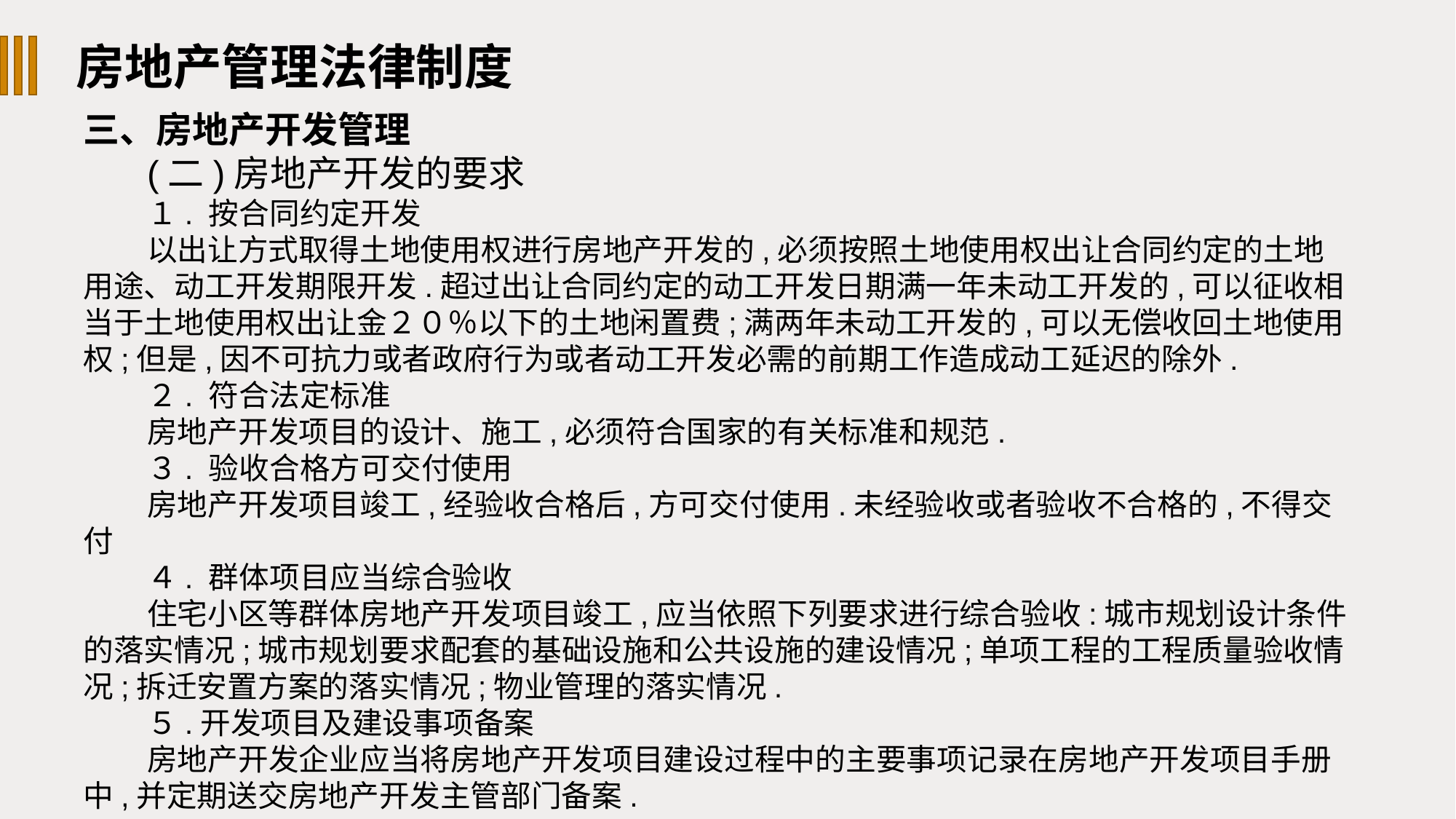

房地产管理法律制度

三、房地产开发管理
(二)房地产开发的要求
１. 按合同约定开发
以出让方式取得土地使用权进行房地产开发的,必须按照土地使用权出让合同约定的土地用途、动工开发期限开发.超过出让合同约定的动工开发日期满一年未动工开发的,可以征收相当于土地使用权出让金２０％以下的土地闲置费;满两年未动工开发的,可以无偿收回土地使用权;但是,因不可抗力或者政府行为或者动工开发必需的前期工作造成动工延迟的除外.
２. 符合法定标准
房地产开发项目的设计、施工,必须符合国家的有关标准和规范.
３. 验收合格方可交付使用
房地产开发项目竣工,经验收合格后,方可交付使用.未经验收或者验收不合格的,不得交付
４. 群体项目应当综合验收
住宅小区等群体房地产开发项目竣工,应当依照下列要求进行综合验收:城市规划设计条件的落实情况;城市规划要求配套的基础设施和公共设施的建设情况;单项工程的工程质量验收情况;拆迁安置方案的落实情况;物业管理的落实情况.
５.开发项目及建设事项备案
房地产开发企业应当将房地产开发项目建设过程中的主要事项记录在房地产开发项目手册中,并定期送交房地产开发主管部门备案.